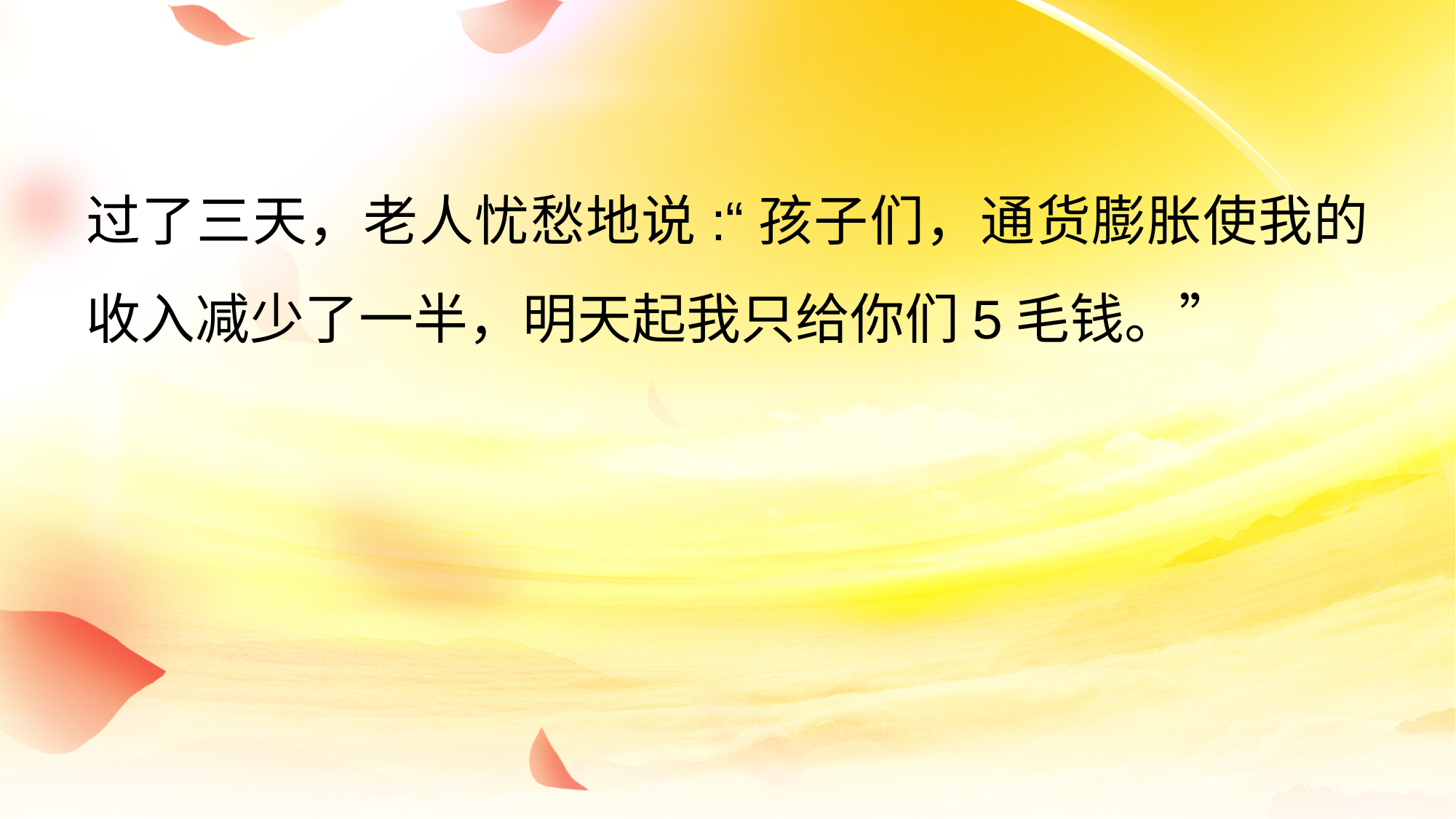

过了三天，老人忧愁地说:“孩子们，通货膨胀使我的收入减少了一半，明天起我只给你们5毛钱。”